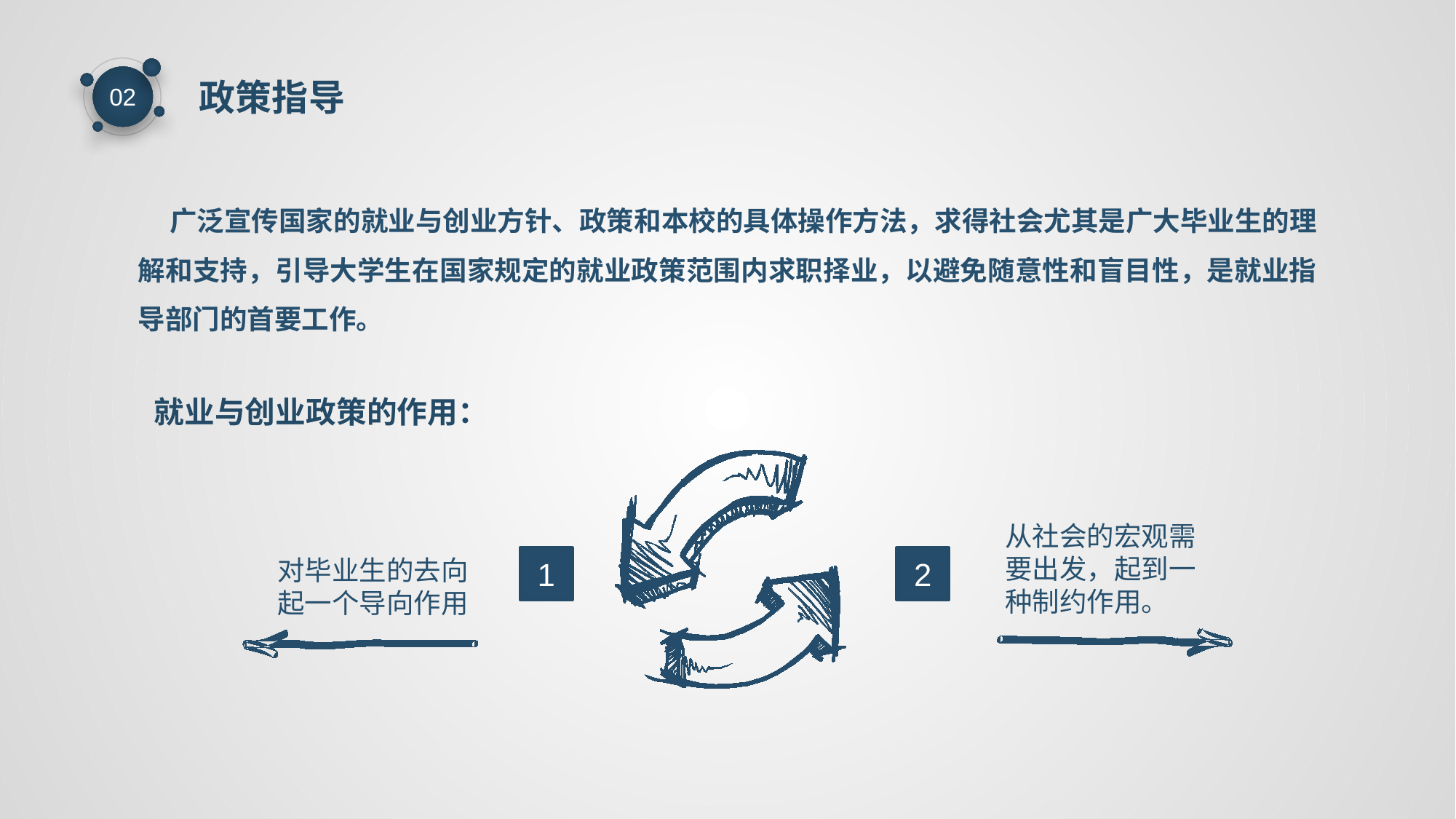

政策指导
02
    广泛宣传国家的就业与创业方针、政策和本校的具体操作方法，求得社会尤其是广大毕业生的理解和支持，引导大学生在国家规定的就业政策范围内求职择业，以避免随意性和盲目性，是就业指导部门的首要工作。
就业与创业政策的作用：

从社会的宏观需
要出发，起到一
种制约作用。
2

对毕业生的去向
起一个导向作用

1